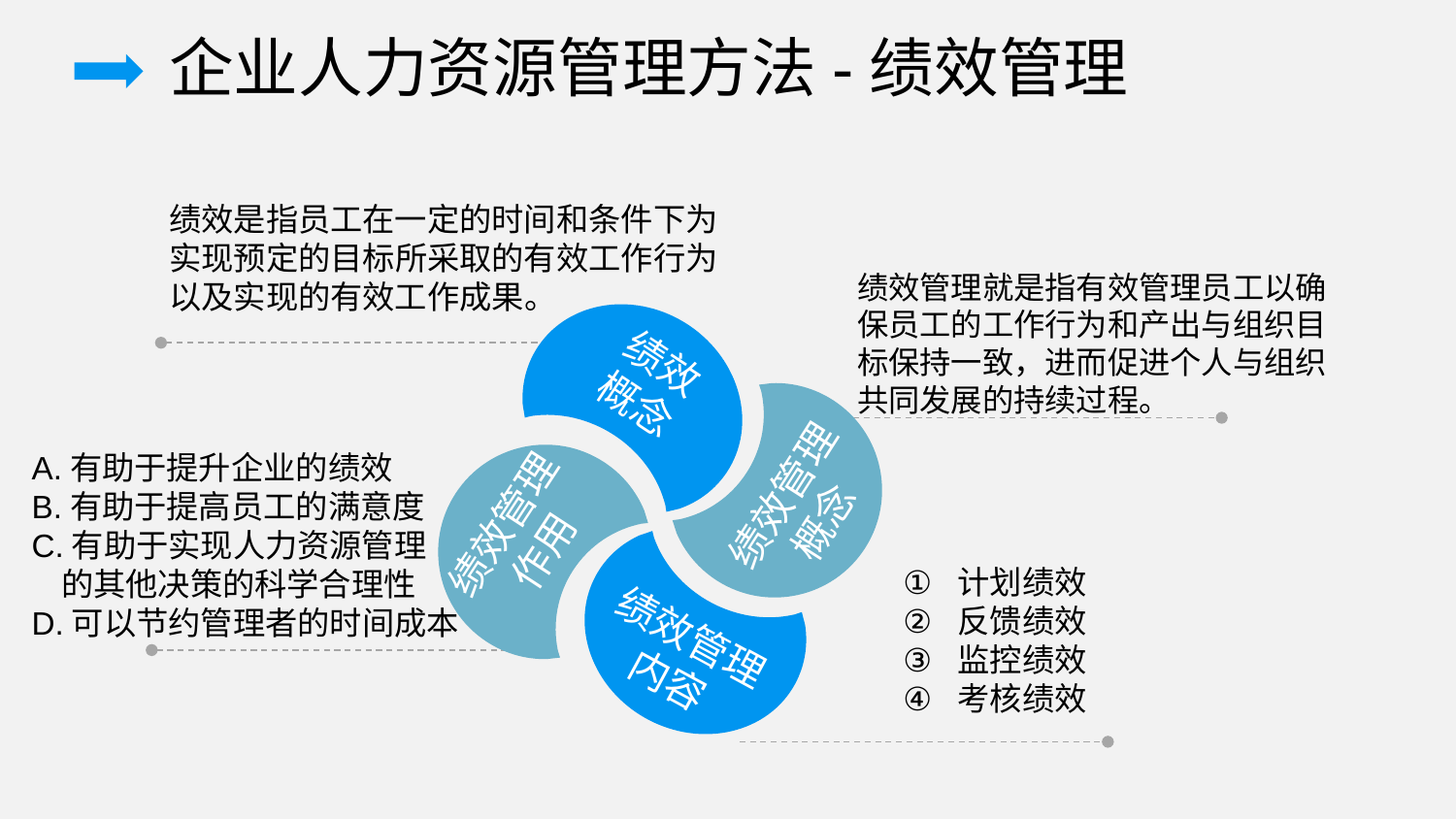

企业人力资源管理方法-绩效管理
绩效是指员工在一定的时间和条件下为实现预定的目标所采取的有效工作行为以及实现的有效工作成果。
绩效管理就是指有效管理员工以确保员工的工作行为和产出与组织目标保持一致，进而促进个人与组织共同发展的持续过程。
绩效
概念
绩效管理
概念
绩效管理
作用
绩效管理
内容
A.有助于提升企业的绩效
B.有助于提高员工的满意度
C.有助于实现人力资源管理
   的其他决策的科学合理性
D.可以节约管理者的时间成本
计划绩效
反馈绩效
监控绩效
考核绩效